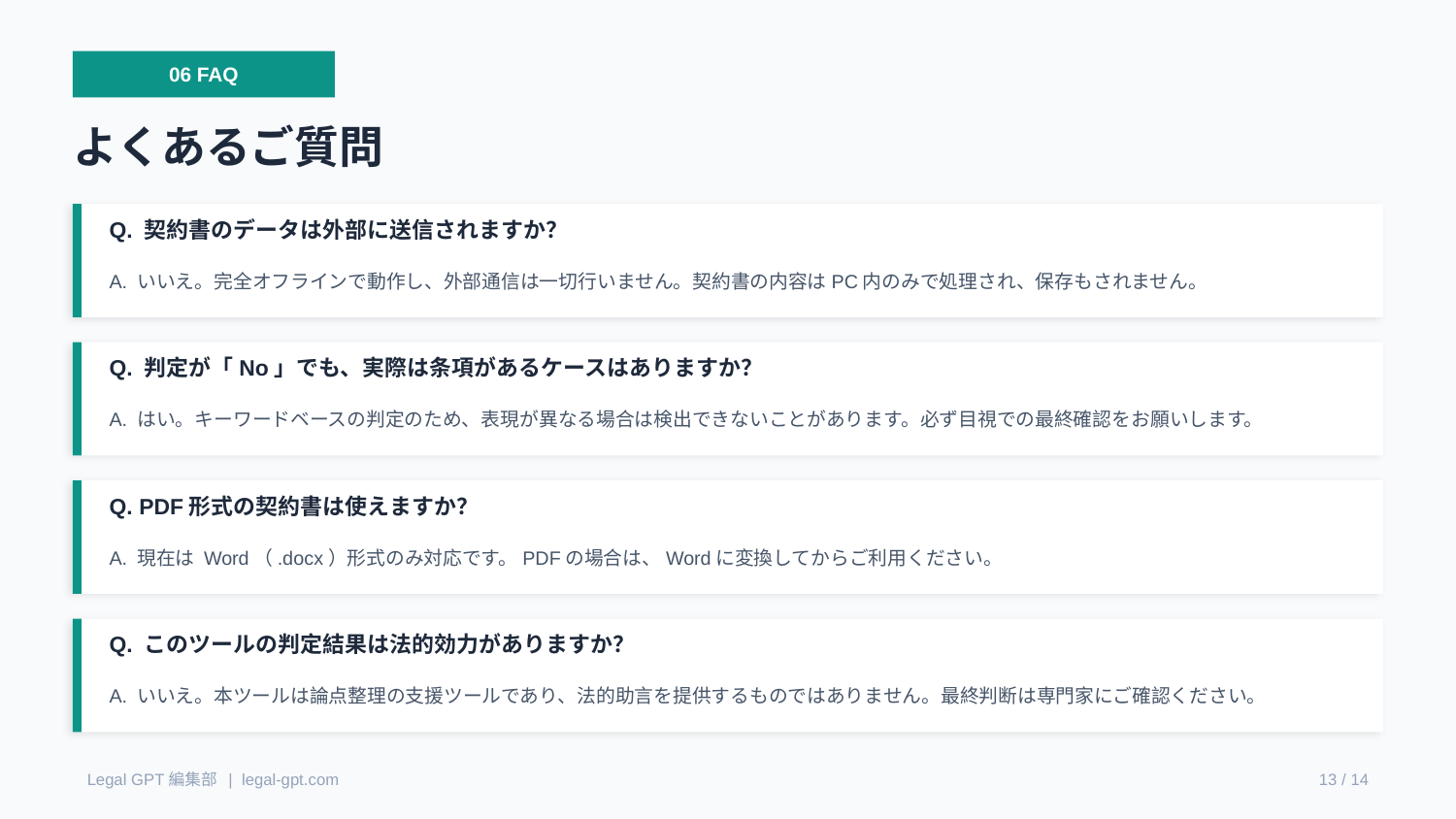

06 FAQ
よくあるご質問

Q. 契約書のデータは外部に送信されますか？
A. いいえ。完全オフラインで動作し、外部通信は一切行いません。契約書の内容はPC内のみで処理され、保存もされません。

Q. 判定が「No」でも、実際は条項があるケースはありますか？
A. はい。キーワードベースの判定のため、表現が異なる場合は検出できないことがあります。必ず目視での最終確認をお願いします。

Q. PDF形式の契約書は使えますか？
A. 現在は Word（.docx）形式のみ対応です。PDFの場合は、Wordに変換してからご利用ください。

Q. このツールの判定結果は法的効力がありますか？
A. いいえ。本ツールは論点整理の支援ツールであり、法的助言を提供するものではありません。最終判断は専門家にご確認ください。
Legal GPT編集部  |  legal-gpt.com
13 / 14